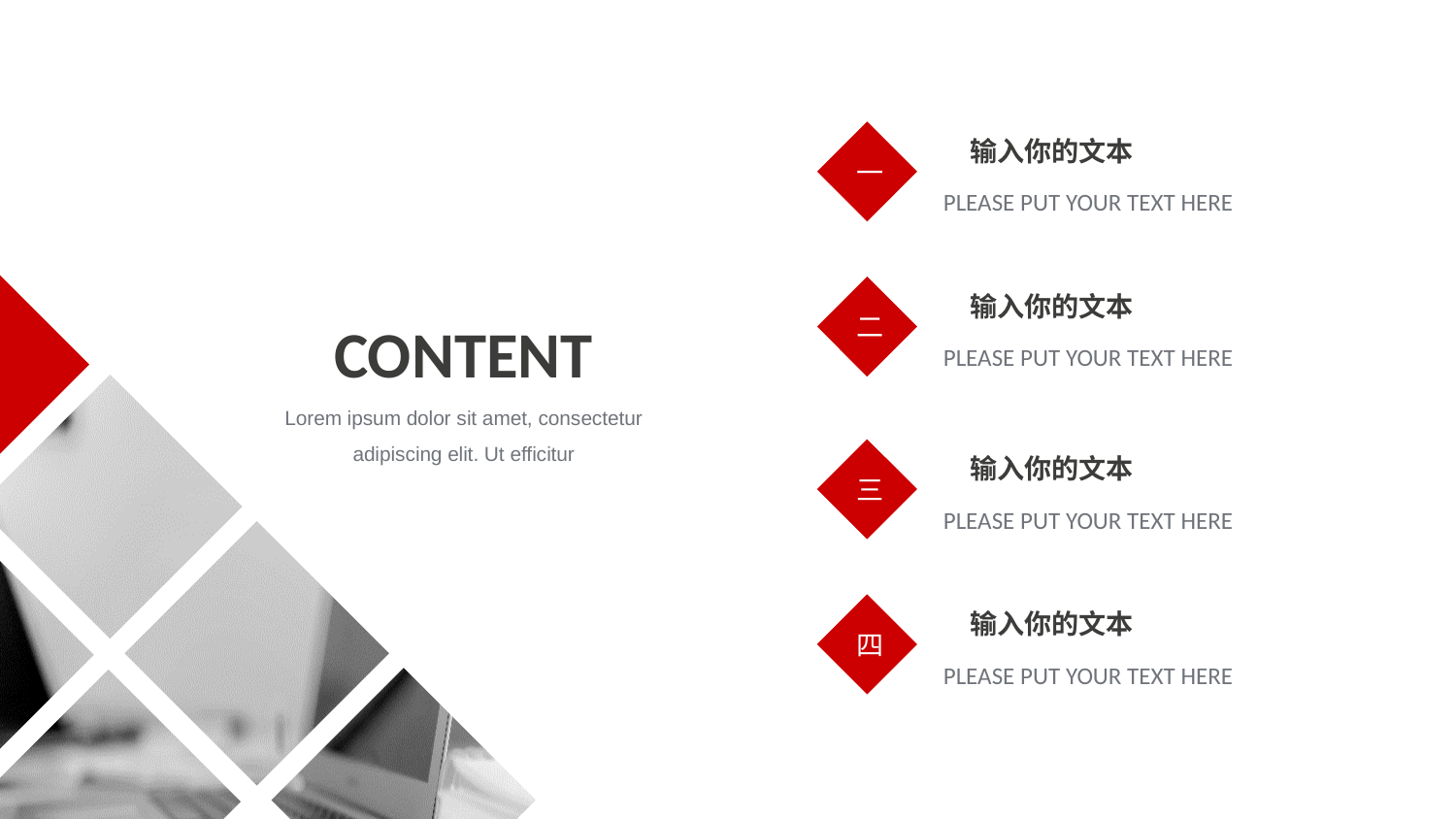

一
输入你的文本
PLEASE PUT YOUR TEXT HERE
二

输入你的文本
CONTENT
PLEASE PUT YOUR TEXT HERE
Lorem ipsum dolor sit amet, consectetur adipiscing elit. Ut efficitur

三
输入你的文本
PLEASE PUT YOUR TEXT HERE
四
输入你的文本
PLEASE PUT YOUR TEXT HERE